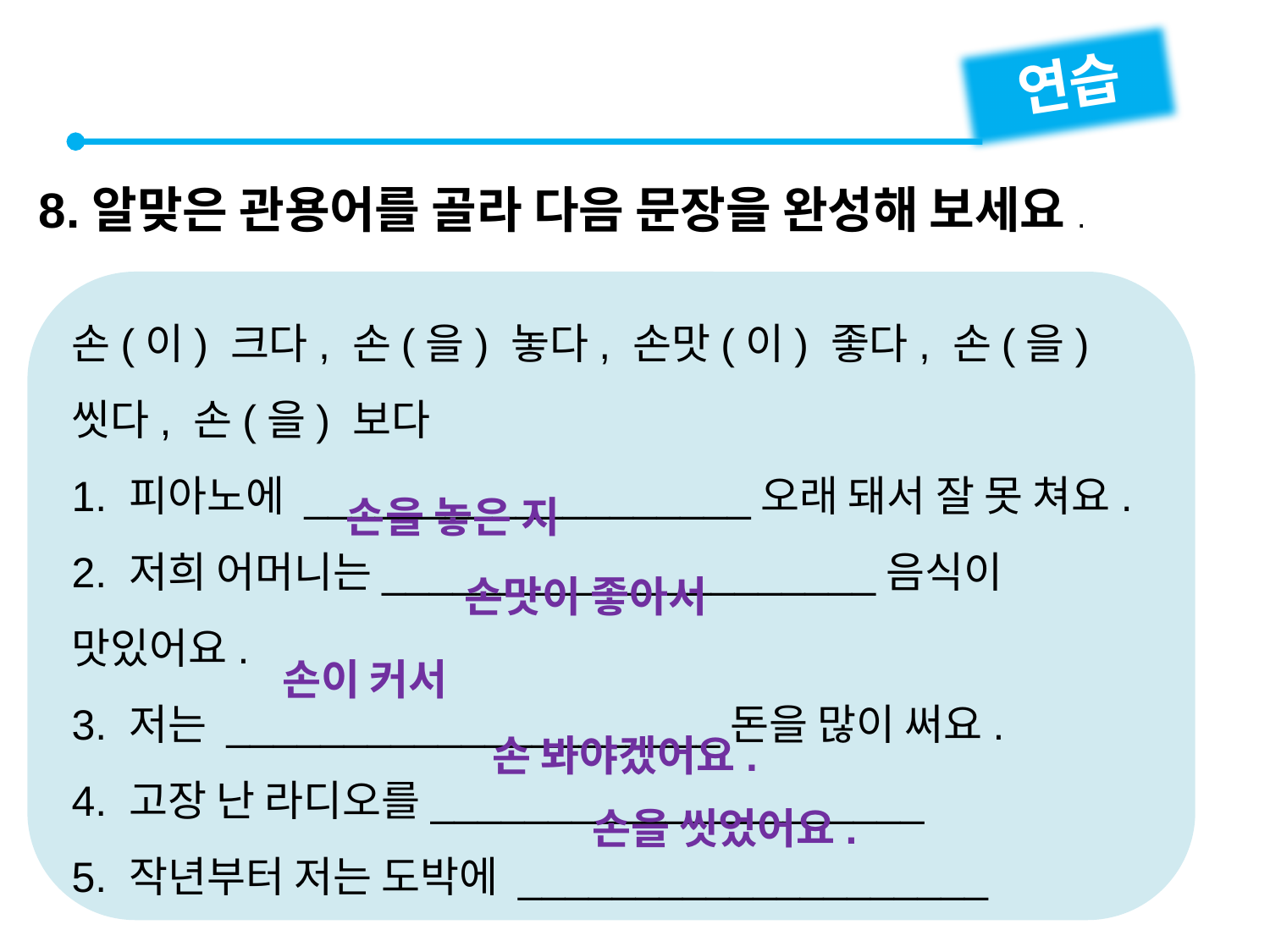

연습
8.알맞은 관용어를 골라 다음 문장을 완성해 보세요.
손(이) 크다, 손(을) 놓다, 손맛(이) 좋다, 손(을) 씻다, 손(을) 보다
1. 피아노에 ___________________오래 돼서 잘 못 쳐요.
2. 저희 어머니는_____________________음식이 맛있어요.
3. 저는 _____________________돈을 많이 써요.
4. 고장 난 라디오를_____________________
5. 작년부터 저는 도박에 ____________________
손을 놓은 지
손맛이 좋아서
손이 커서
손 봐야겠어요.
손을 씻었어요.